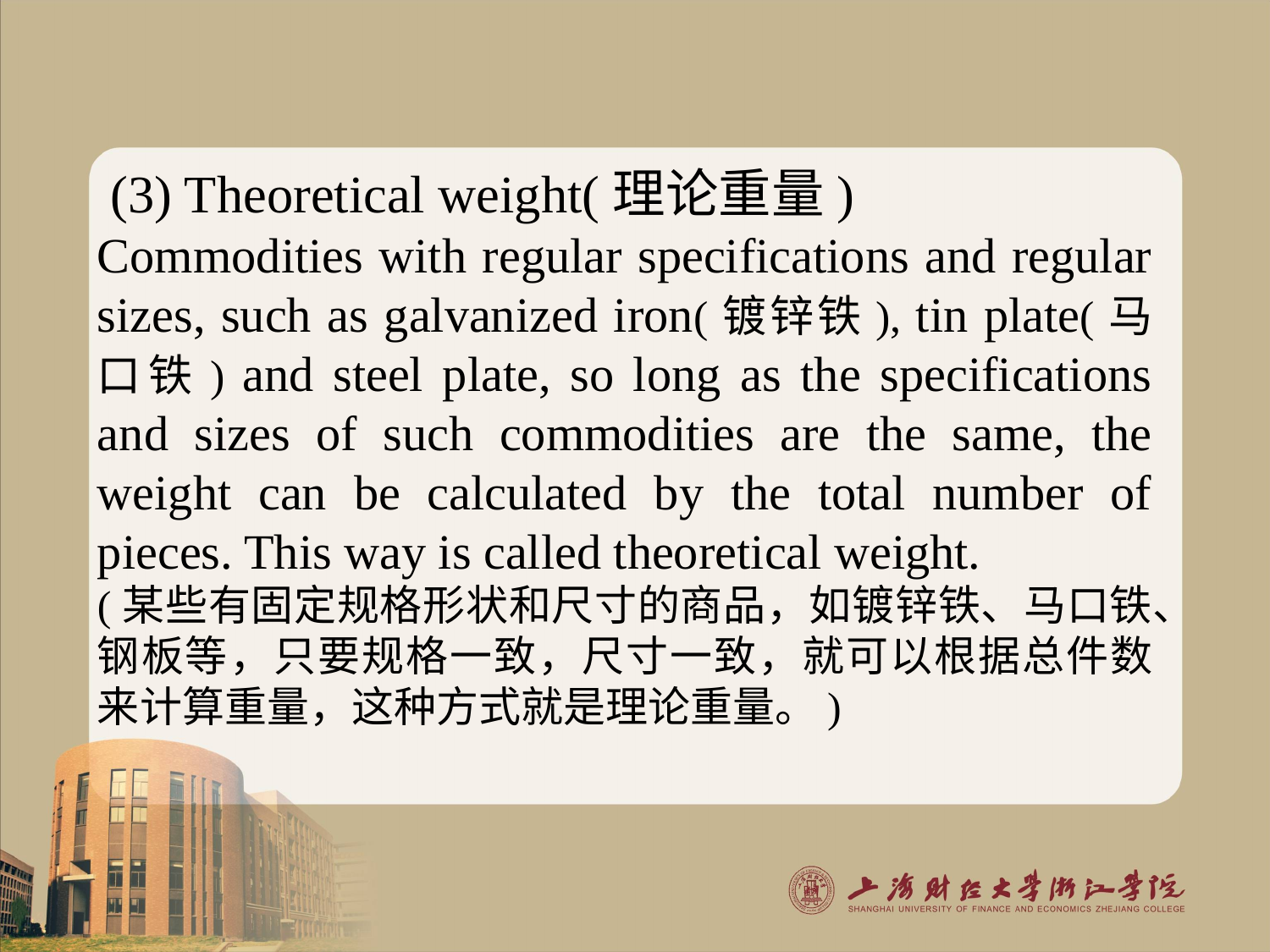

(3) Theoretical weight(理论重量)
Commodities with regular specifications and regular sizes, such as galvanized iron(镀锌铁), tin plate(马口铁) and steel plate, so long as the specifications and sizes of such commodities are the same, the weight can be calculated by the total number of pieces. This way is called theoretical weight.
(某些有固定规格形状和尺寸的商品，如镀锌铁、马口铁、钢板等，只要规格一致，尺寸一致，就可以根据总件数来计算重量，这种方式就是理论重量。)